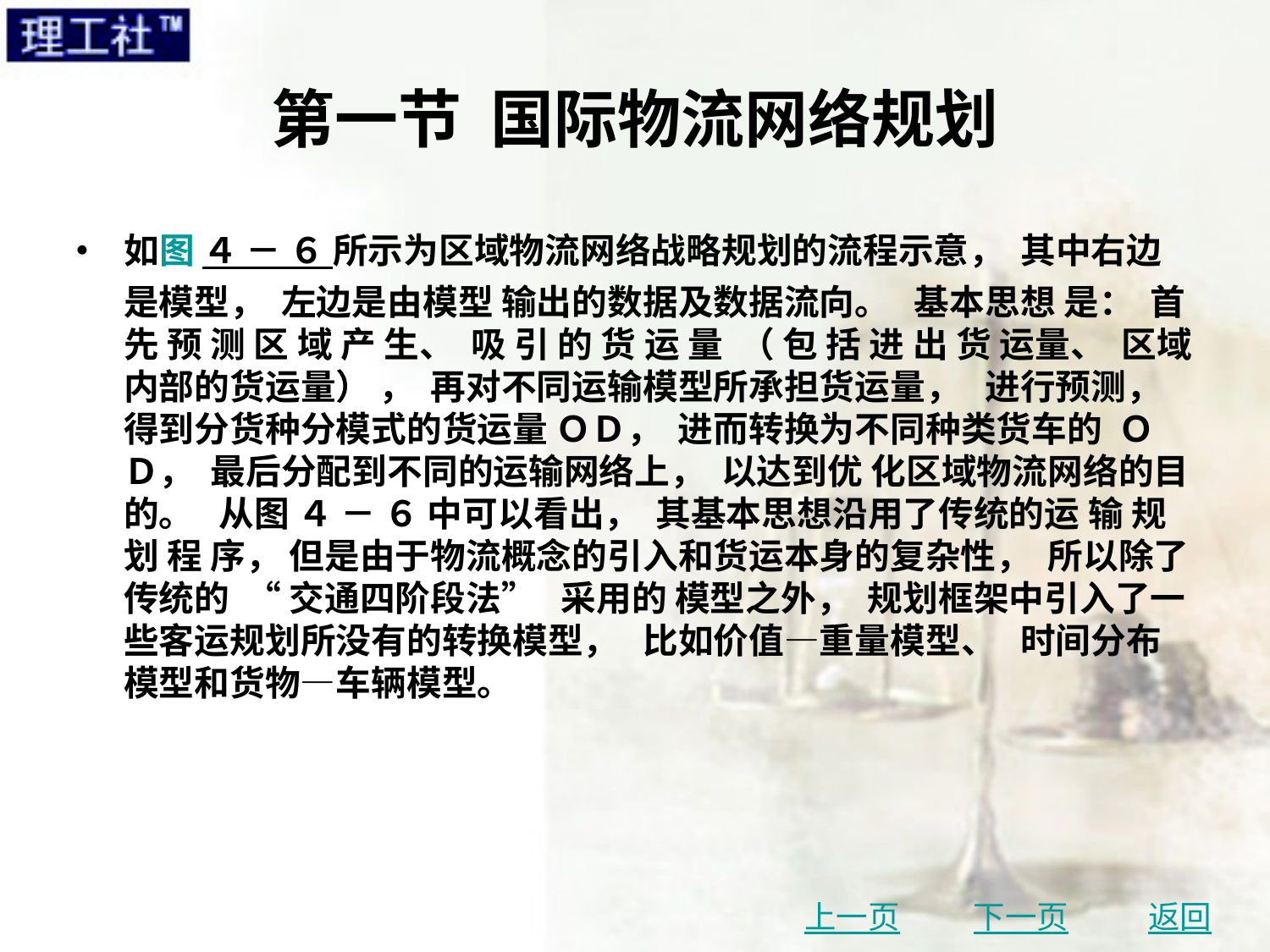

# 第一节  国际物流网络规划
如图 ４ － ６ 所示为区域物流网络战略规划的流程示意，  其中右边是模型，  左边是由模型 输出的数据及数据流向。   基本思想 是：  首 先 预 测 区 域 产 生、  吸 引 的 货 运 量  （ 包 括 进 出 货 运量、  区域内部的货运量） ，  再对不同运输模型所承担货运量，   进行预测，  得到分货种分模式的货运量 ＯＤ，  进而转换为不同种类货车的  ＯＤ，  最后分配到不同的运输网络上，  以达到优 化区域物流网络的目的。   从图 ４ － ６ 中可以看出，  其基本思想沿用了传统的运 输 规 划 程 序， 但是由于物流概念的引入和货运本身的复杂性，  所以除了传统的  “ 交通四阶段法”   采用的 模型之外，  规划框架中引入了一些客运规划所没有的转换模型，   比如价值—重量模型、   时间分布模型和货物—车辆模型。

上一页
下一页
返回